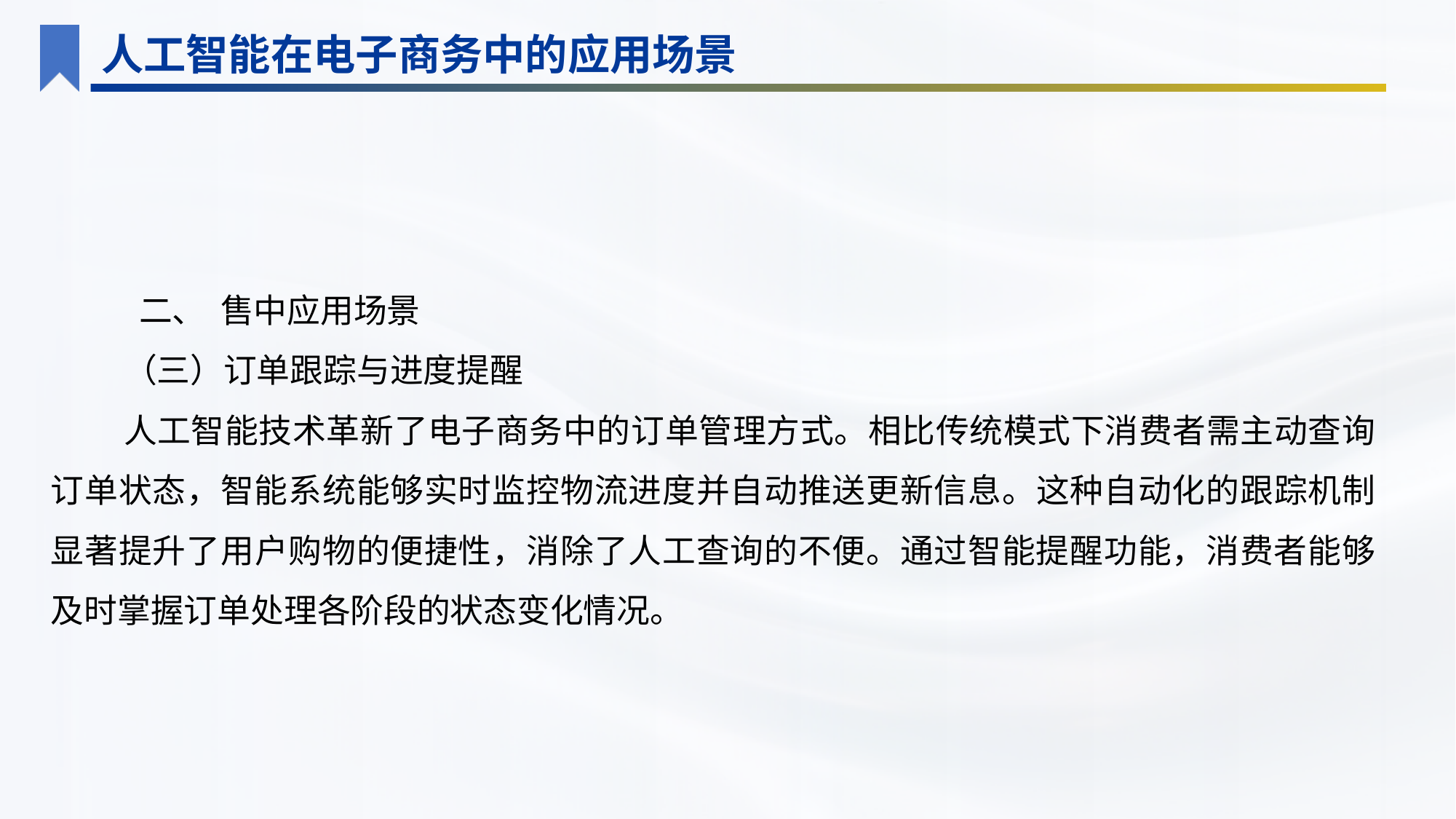

人工智能在电子商务中的应用场景
 二、  售中应用场景
（三）订单跟踪与进度提醒
人工智能技术革新了电子商务中的订单管理方式。相比传统模式下消费者需主动查询订单状态，智能系统能够实时监控物流进度并自动推送更新信息。这种自动化的跟踪机制显著提升了用户购物的便捷性，消除了人工查询的不便。通过智能提醒功能，消费者能够及时掌握订单处理各阶段的状态变化情况。